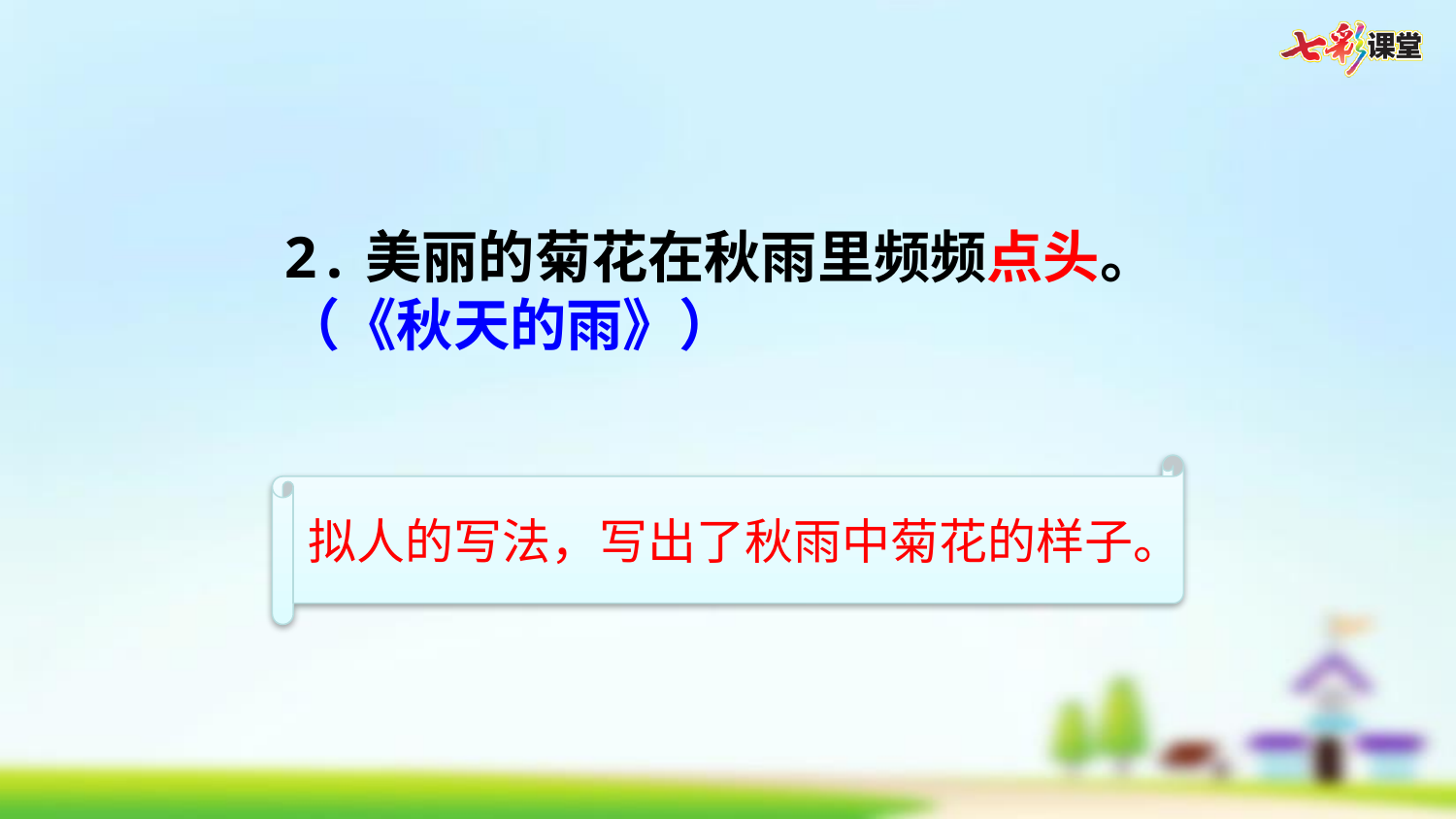

2.美丽的菊花在秋雨里频频点头。
（《秋天的雨》）
拟人的写法，写出了秋雨中菊花的样子。